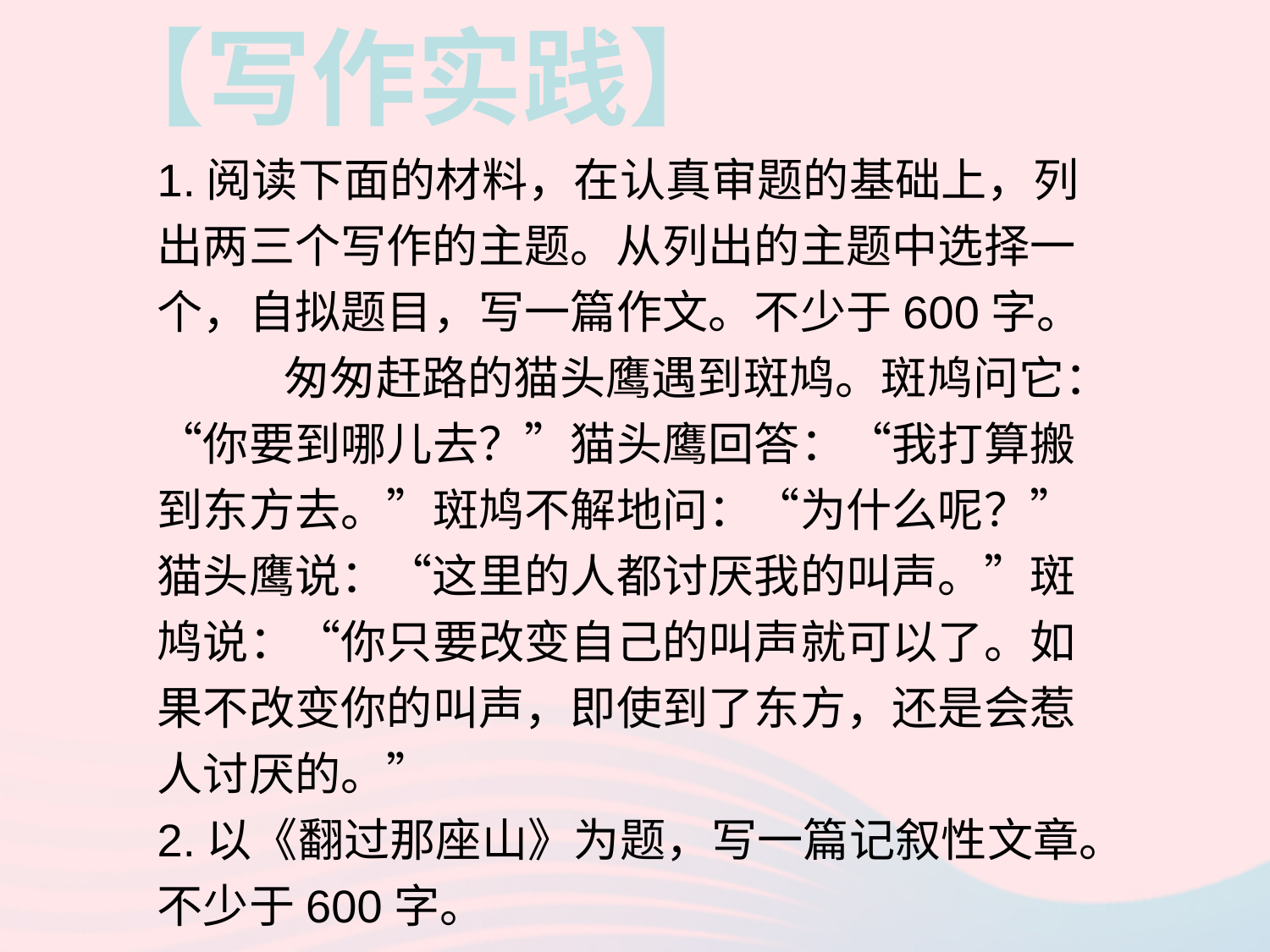

【写作实践】
1.阅读下面的材料，在认真审题的基础上，列出两三个写作的主题。从列出的主题中选择一个，自拟题目，写一篇作文。不少于600字。
	匆匆赶路的猫头鹰遇到斑鸠。斑鸠问它：“你要到哪儿去？”猫头鹰回答：“我打算搬到东方去。”斑鸠不解地问：“为什么呢？”猫头鹰说：“这里的人都讨厌我的叫声。”斑鸠说：“你只要改变自己的叫声就可以了。如果不改变你的叫声，即使到了东方，还是会惹人讨厌的。”
2.以《翻过那座山》为题，写一篇记叙性文章。不少于600字。